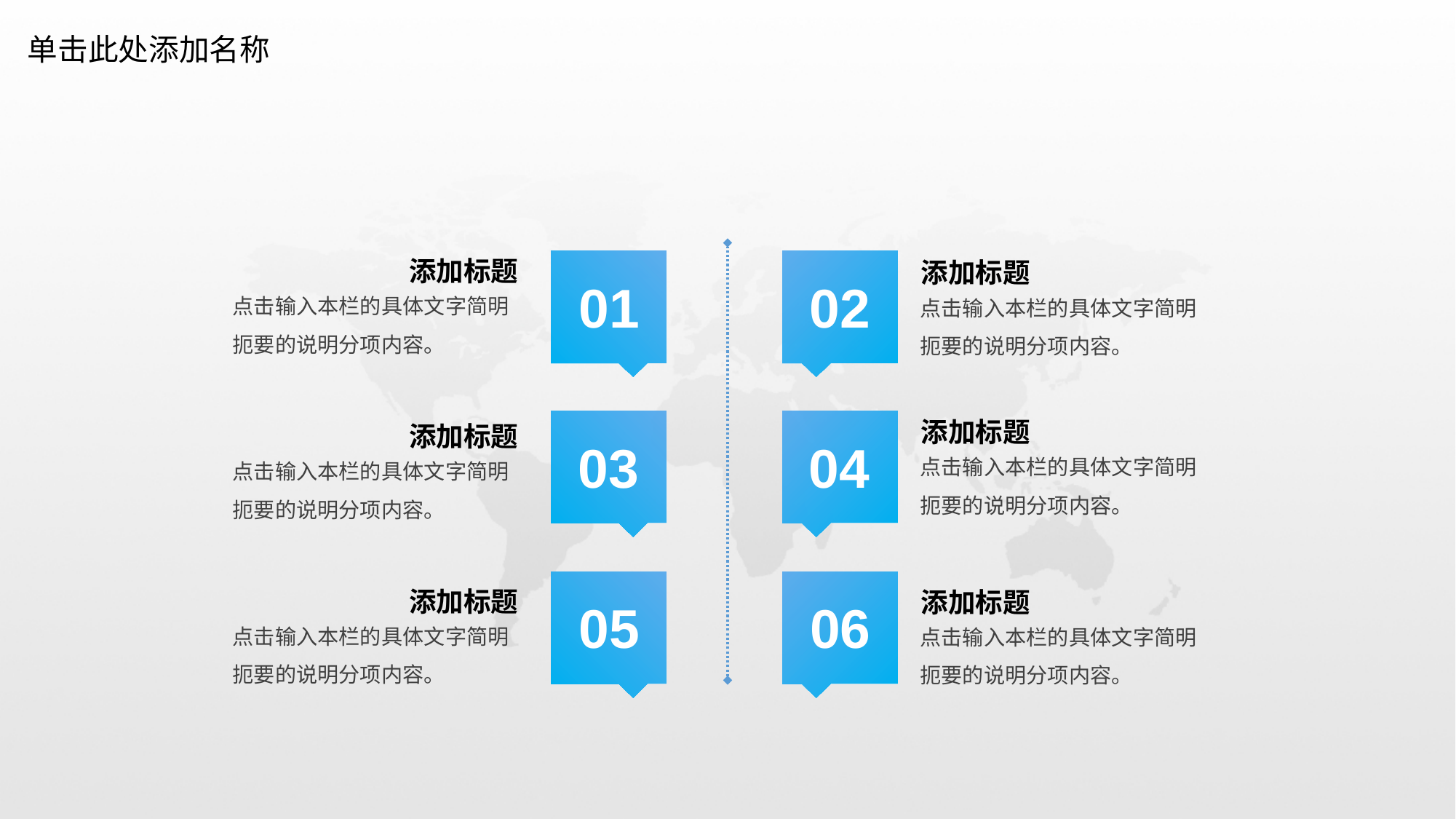

单击此处添加名称

添加标题
点击输入本栏的具体文字简明扼要的说明分项内容。
添加标题
点击输入本栏的具体文字简明扼要的说明分项内容。
01
02

添加标题
点击输入本栏的具体文字简明扼要的说明分项内容。
添加标题
点击输入本栏的具体文字简明扼要的说明分项内容。
03
04

添加标题
点击输入本栏的具体文字简明扼要的说明分项内容。
添加标题
点击输入本栏的具体文字简明扼要的说明分项内容。
05
06